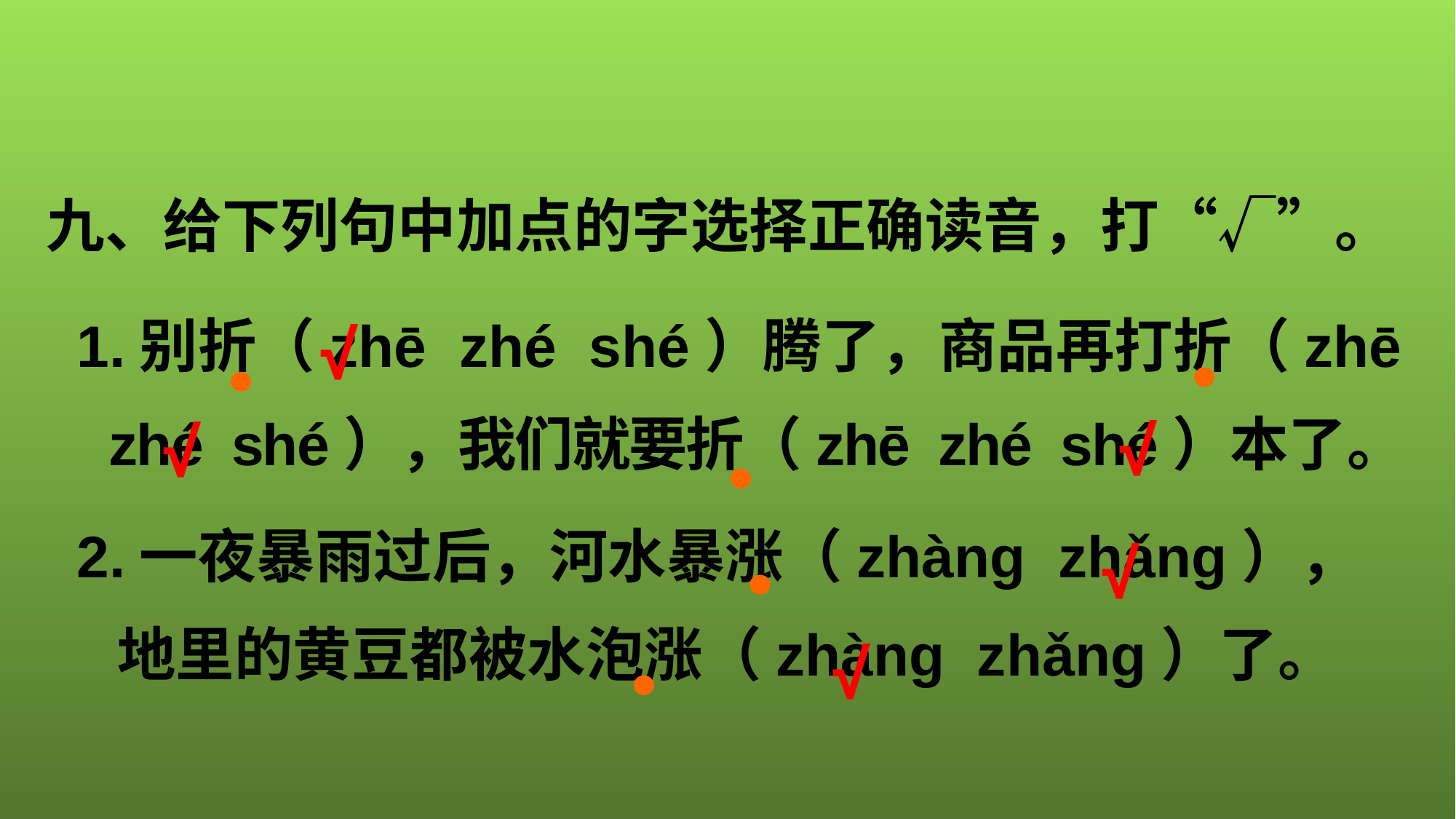

九、给下列句中加点的字选择正确读音，打“√”。
1.别折（zhē  zhé  shé）腾了，商品再打折（zhē
  zhé  shé），我们就要折（zhē  zhé  shé）本了。
√

√
√

2.一夜暴雨过后，河水暴涨（zhànɡ  zhǎnɡ），
  地里的黄豆都被水泡涨（zhànɡ  zhǎnɡ）了。
√

√